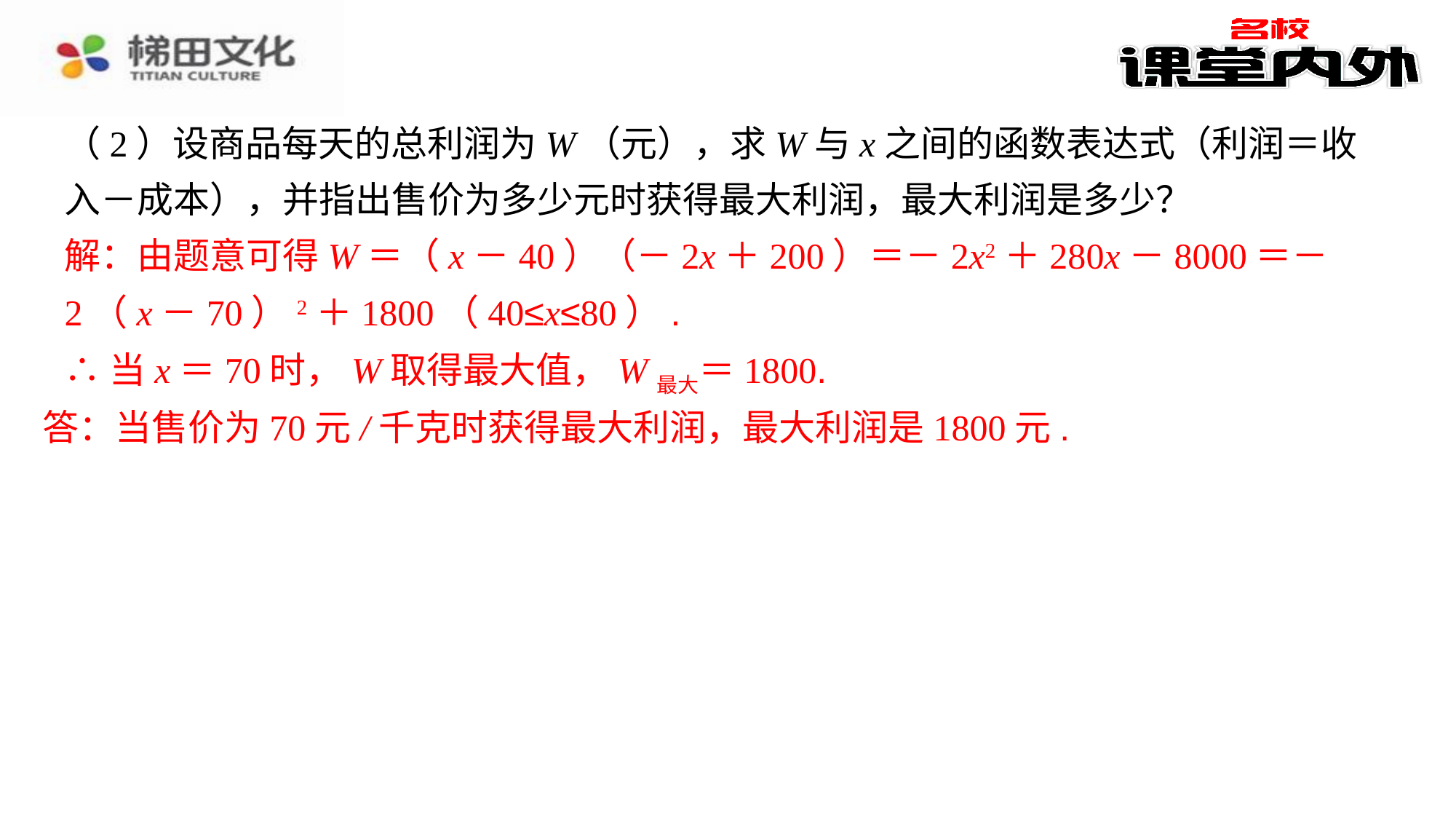

（2）设商品每天的总利润为W（元），求W与x之间的函数表达式（利润＝收入－成本），并指出售价为多少元时获得最大利润，最大利润是多少？
解：由题意可得W＝（x－40）（－2x＋200）＝－2x2＋280x－8000＝－2（x－70）2＋1800（40≤x≤80）.
∴当x＝70时，W取得最大值，W最大＝1800.
答：当售价为70元/千克时获得最大利润，最大利润是1800元.